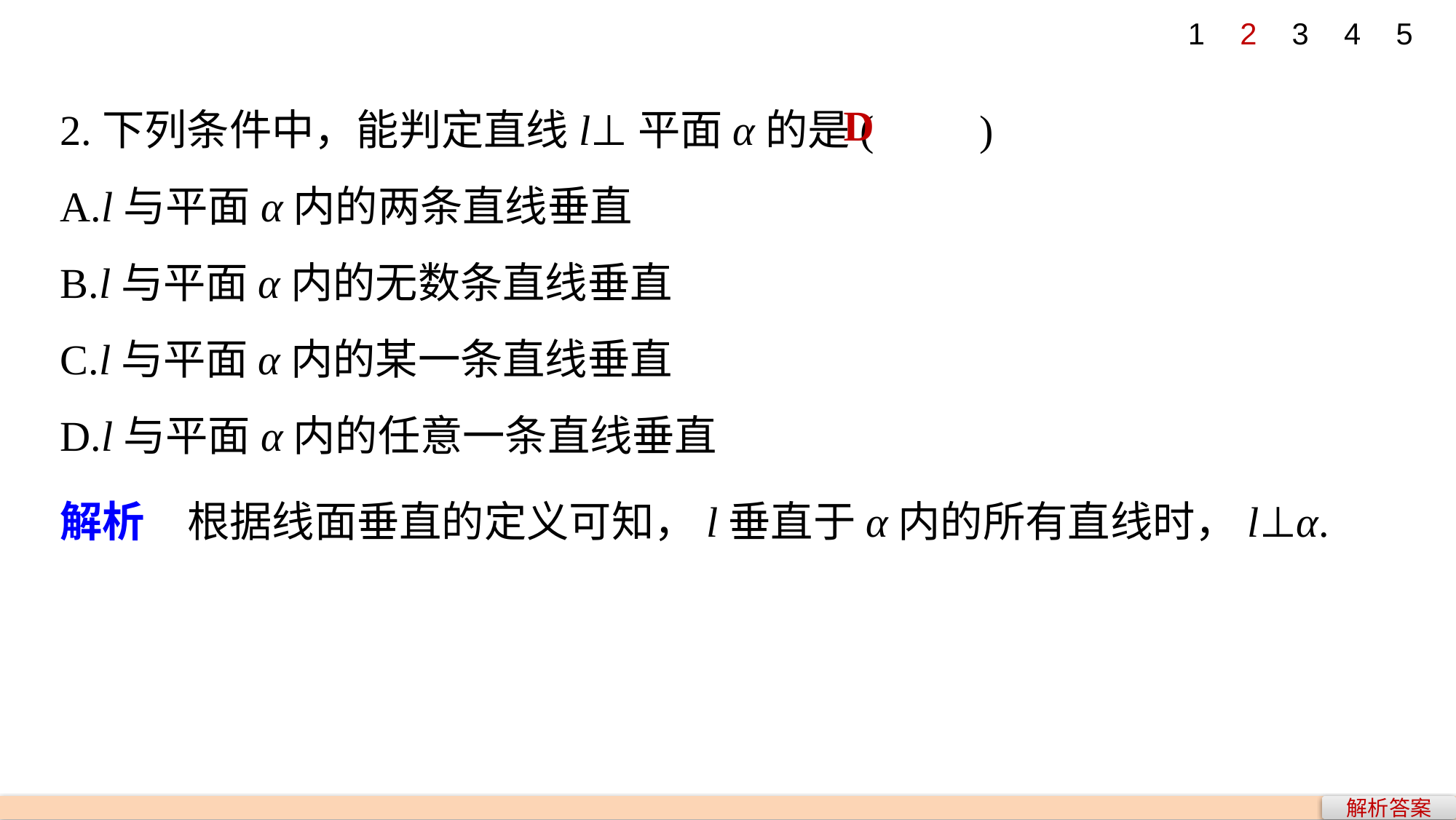

1
2
3
4
5
2.下列条件中，能判定直线l⊥平面α的是(　　)
A.l与平面α内的两条直线垂直
B.l与平面α内的无数条直线垂直
C.l与平面α内的某一条直线垂直
D.l与平面α内的任意一条直线垂直
D
解析　根据线面垂直的定义可知，l垂直于α内的所有直线时，l⊥α.
解析答案